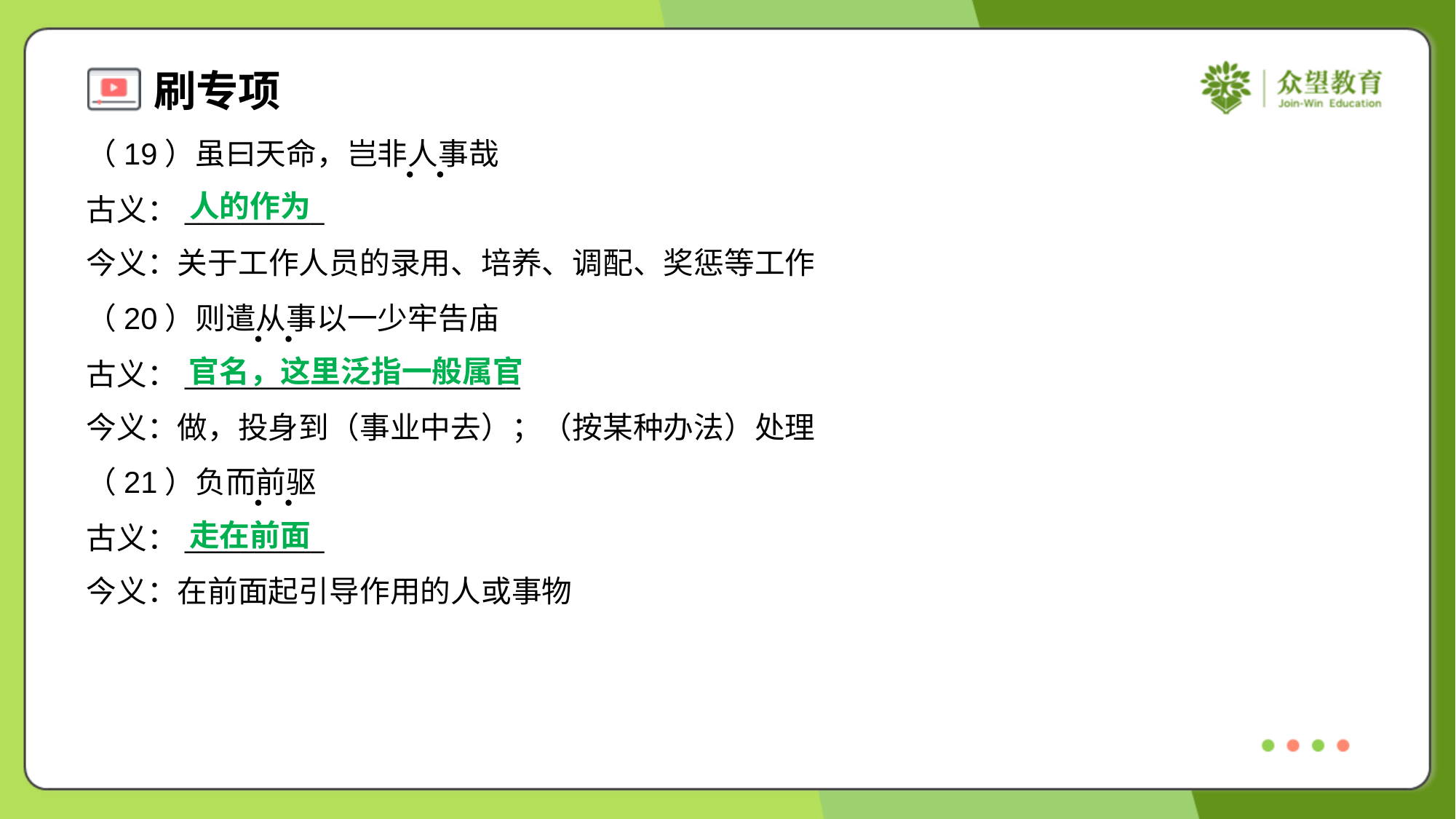

（19）虽曰天命，岂非人事哉
古义：__________
今义：关于工作人员的录用、培养、调配、奖惩等工作
人的作为

（20）则遣从事以一少牢告庙
古义：________________________
今义：做，投身到（事业中去）；（按某种办法）处理
官名，这里泛指一般属官

（21）负而前驱
古义：__________
今义：在前面起引导作用的人或事物
走在前面